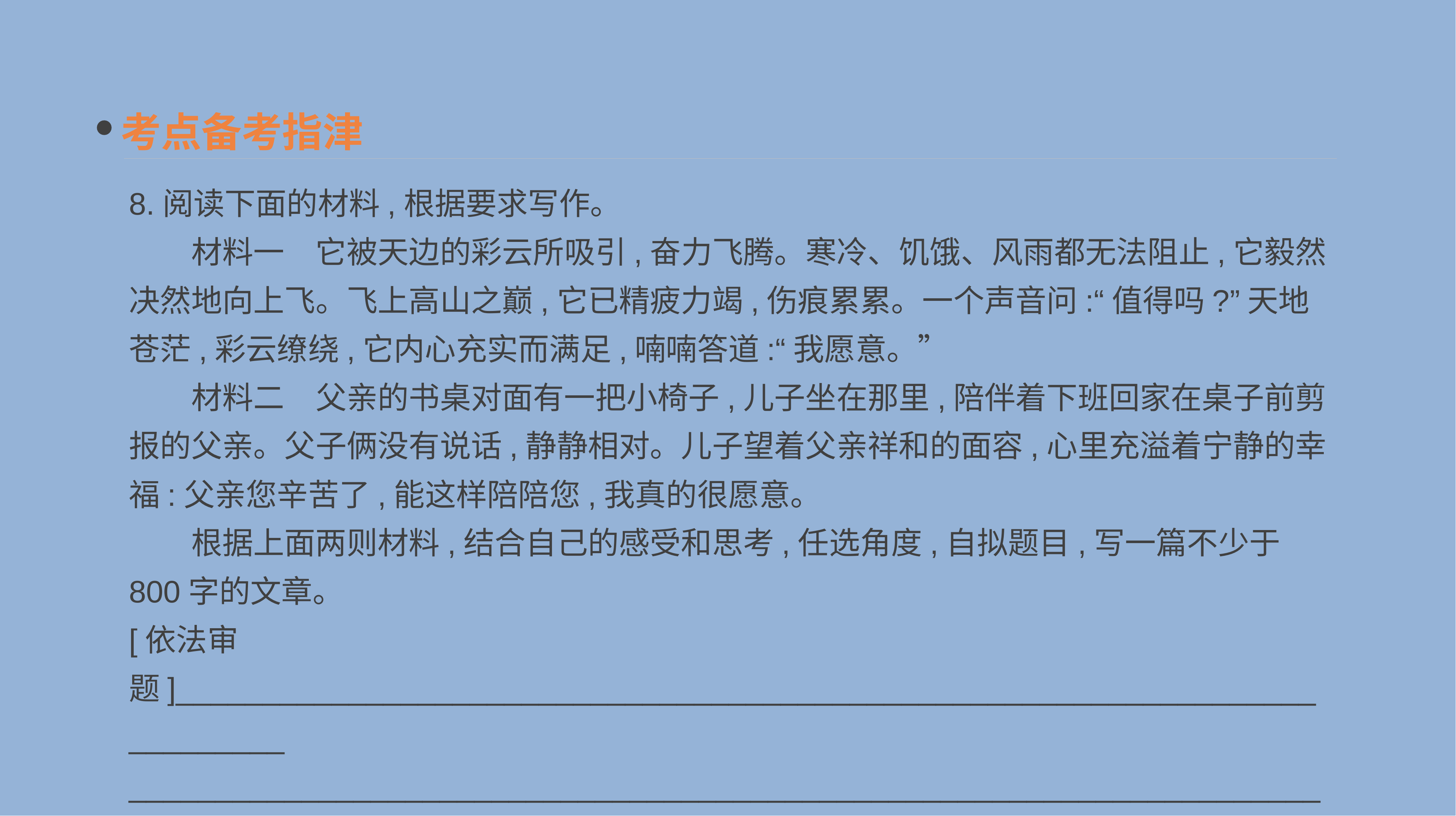

考点备考指津

8.阅读下面的材料,根据要求写作。
　　材料一　它被天边的彩云所吸引,奋力飞腾。寒冷、饥饿、风雨都无法阻止,它毅然决然地向上飞。飞上高山之巅,它已精疲力竭,伤痕累累。一个声音问:“值得吗?”天地苍茫,彩云缭绕,它内心充实而满足,喃喃答道:“我愿意。”
　　材料二　父亲的书桌对面有一把小椅子,儿子坐在那里,陪伴着下班回家在桌子前剪报的父亲。父子俩没有说话,静静相对。儿子望着父亲祥和的面容,心里充溢着宁静的幸福:父亲您辛苦了,能这样陪陪您,我真的很愿意。
　　根据上面两则材料,结合自己的感受和思考,任选角度,自拟题目,写一篇不少于800字的文章。
[依法审题]___________________________________________________________________________
_____________________________________________________________________________________